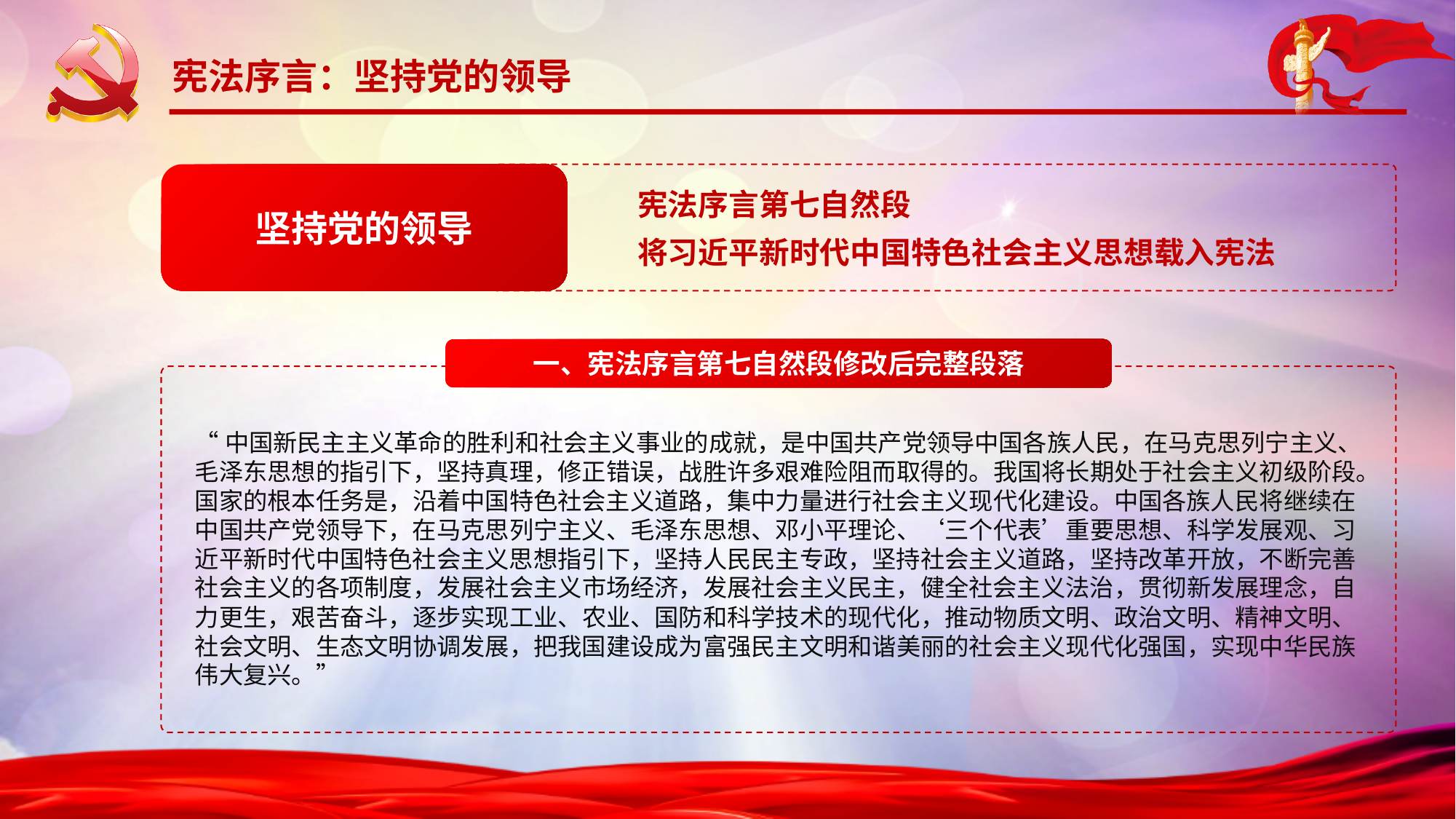

宪法序言：坚持党的领导
坚持党的领导

宪法序言第七自然段
将习近平新时代中国特色社会主义思想载入宪法
一、宪法序言第七自然段修改后完整段落

“中国新民主主义革命的胜利和社会主义事业的成就，是中国共产党领导中国各族人民，在马克思列宁主义、毛泽东思想的指引下，坚持真理，修正错误，战胜许多艰难险阻而取得的。我国将长期处于社会主义初级阶段。国家的根本任务是，沿着中国特色社会主义道路，集中力量进行社会主义现代化建设。中国各族人民将继续在中国共产党领导下，在马克思列宁主义、毛泽东思想、邓小平理论、‘三个代表’重要思想、科学发展观、习近平新时代中国特色社会主义思想指引下，坚持人民民主专政，坚持社会主义道路，坚持改革开放，不断完善社会主义的各项制度，发展社会主义市场经济，发展社会主义民主，健全社会主义法治，贯彻新发展理念，自力更生，艰苦奋斗，逐步实现工业、农业、国防和科学技术的现代化，推动物质文明、政治文明、精神文明、社会文明、生态文明协调发展，把我国建设成为富强民主文明和谐美丽的社会主义现代化强国，实现中华民族伟大复兴。”